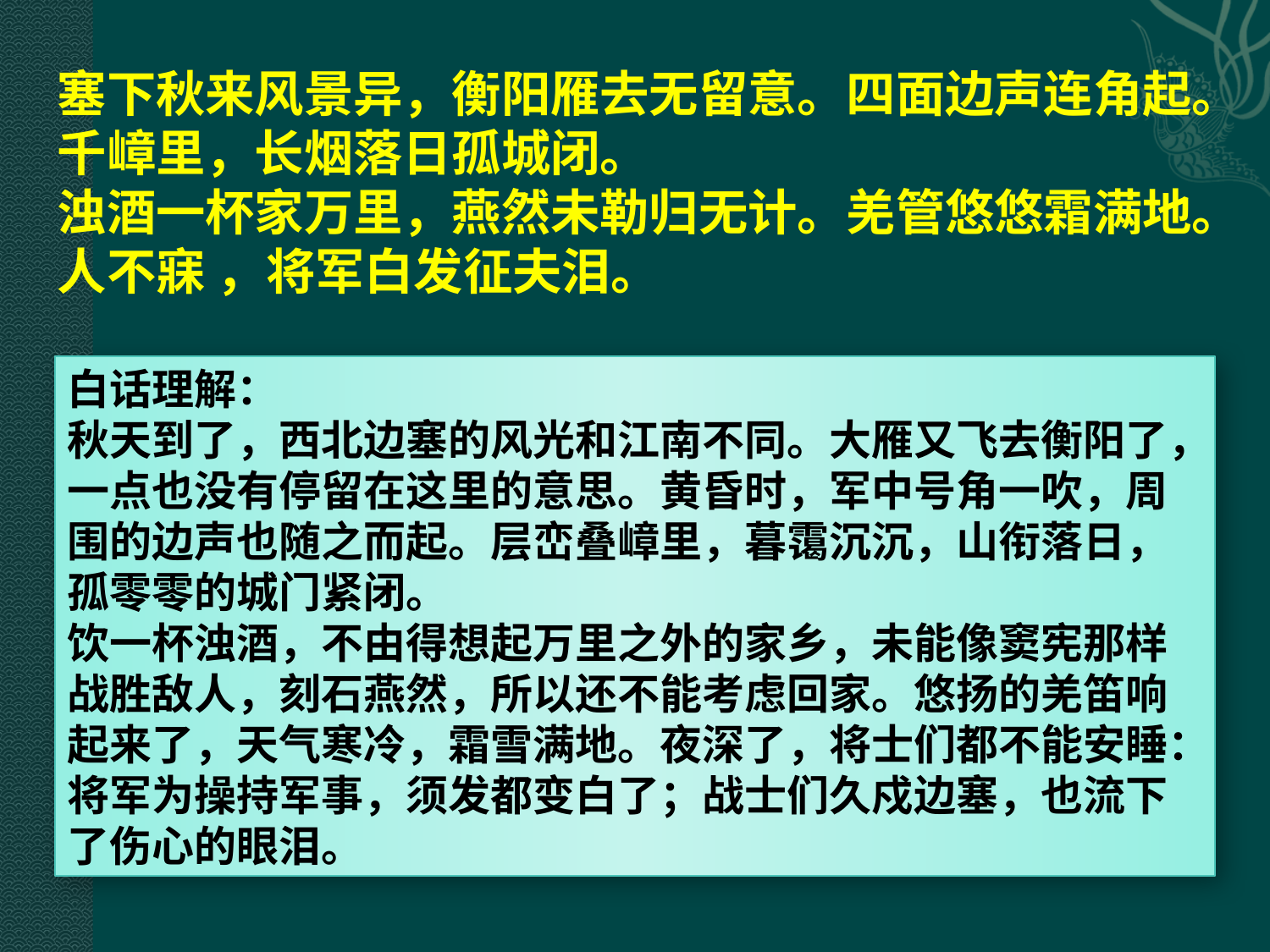

塞下秋来风景异，衡阳雁去无留意。四面边声连角起。千嶂里，长烟落日孤城闭。
浊酒一杯家万里，燕然未勒归无计。羌管悠悠霜满地。人不寐 ，将军白发征夫泪。
白话理解：
秋天到了，西北边塞的风光和江南不同。大雁又飞去衡阳了，一点也没有停留在这里的意思。黄昏时，军中号角一吹，周围的边声也随之而起。层峦叠嶂里，暮霭沉沉，山衔落日，孤零零的城门紧闭。
饮一杯浊酒，不由得想起万里之外的家乡，未能像窦宪那样战胜敌人，刻石燕然，所以还不能考虑回家。悠扬的羌笛响起来了，天气寒冷，霜雪满地。夜深了，将士们都不能安睡：将军为操持军事，须发都变白了；战士们久戍边塞，也流下了伤心的眼泪。